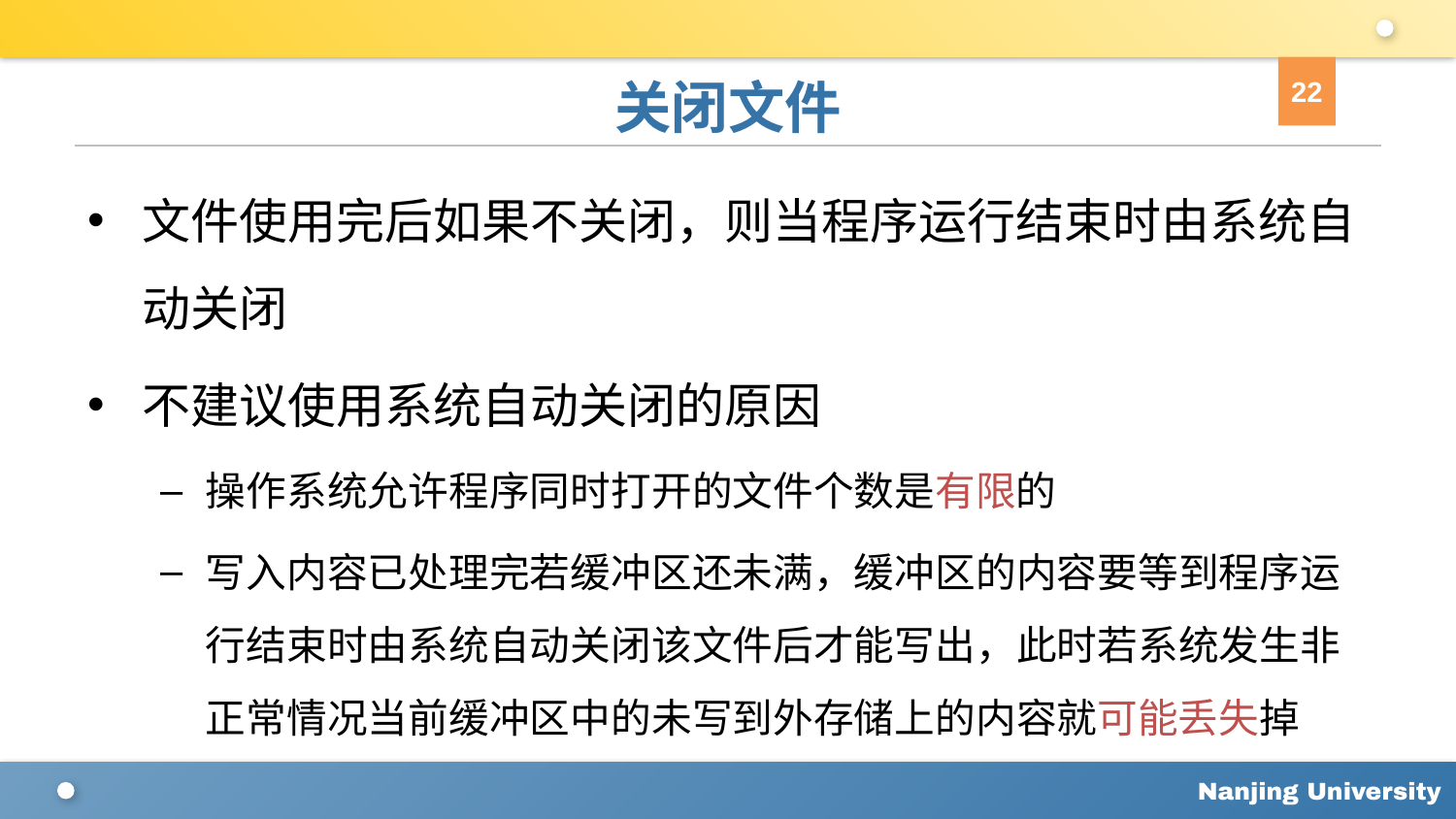

22
# 关闭文件
文件使用完后如果不关闭，则当程序运行结束时由系统自动关闭
不建议使用系统自动关闭的原因
操作系统允许程序同时打开的文件个数是有限的
写入内容已处理完若缓冲区还未满，缓冲区的内容要等到程序运行结束时由系统自动关闭该文件后才能写出，此时若系统发生非正常情况当前缓冲区中的未写到外存储上的内容就可能丢失掉